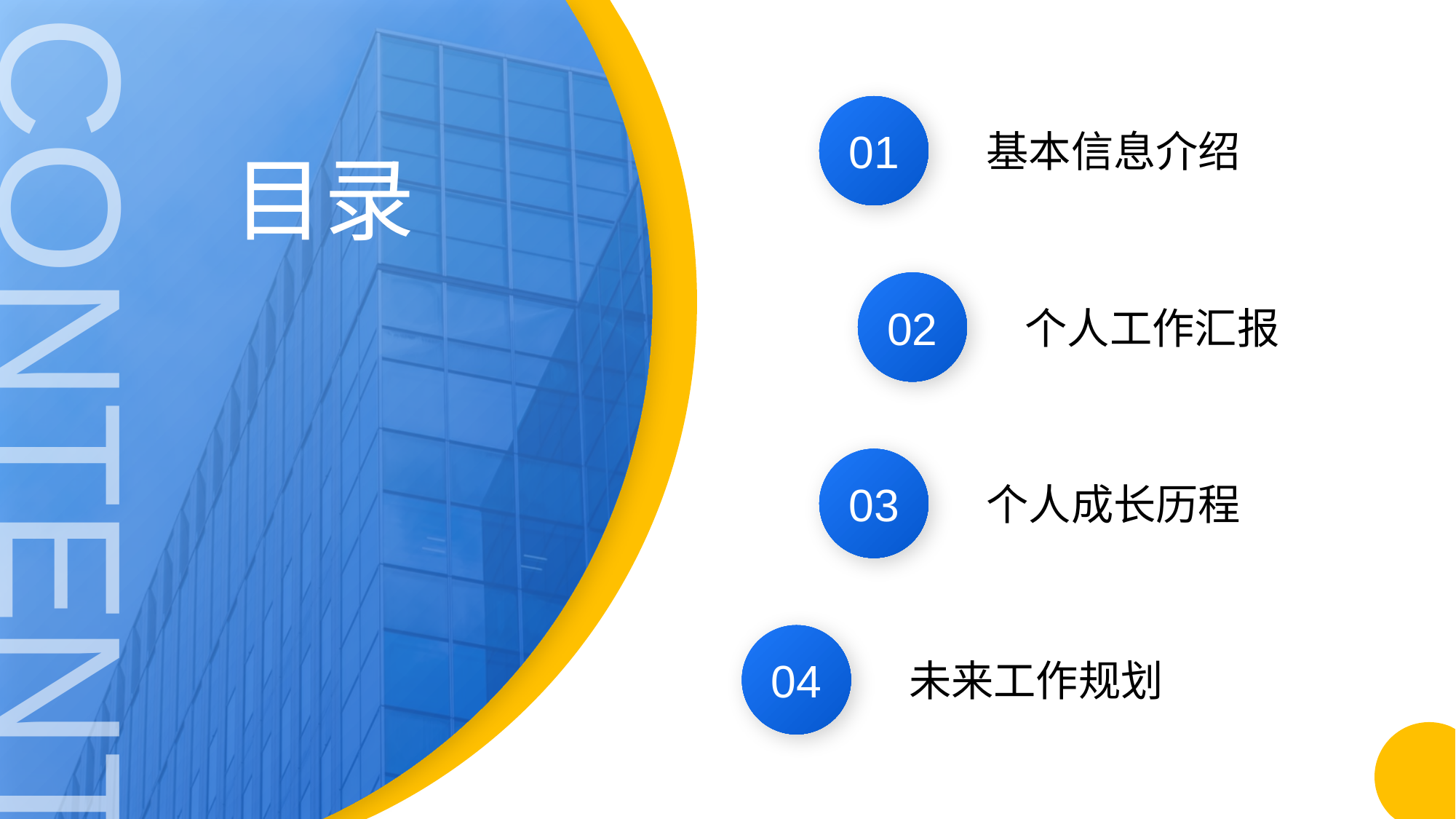

CONTENT
01
基本信息介绍
目录
02
个人工作汇报
03
个人成长历程
04
未来工作规划